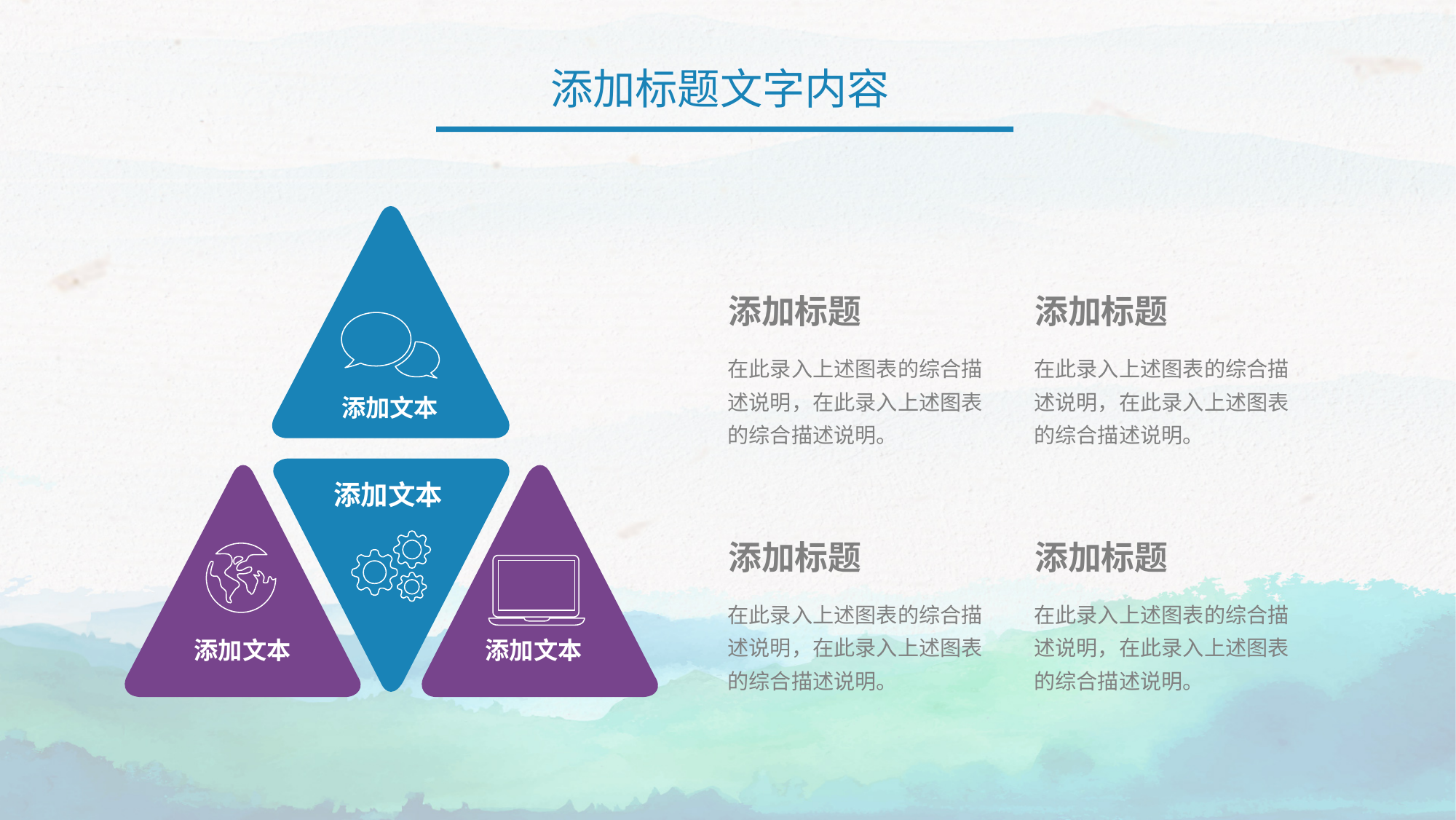

添加标题文字内容

添加文本
添加标题
添加标题
在此录入上述图表的综合描述说明，在此录入上述图表的综合描述说明。
在此录入上述图表的综合描述说明，在此录入上述图表的综合描述说明。

添加文本

添加文本

添加文本
添加标题
添加标题
在此录入上述图表的综合描述说明，在此录入上述图表的综合描述说明。
在此录入上述图表的综合描述说明，在此录入上述图表的综合描述说明。